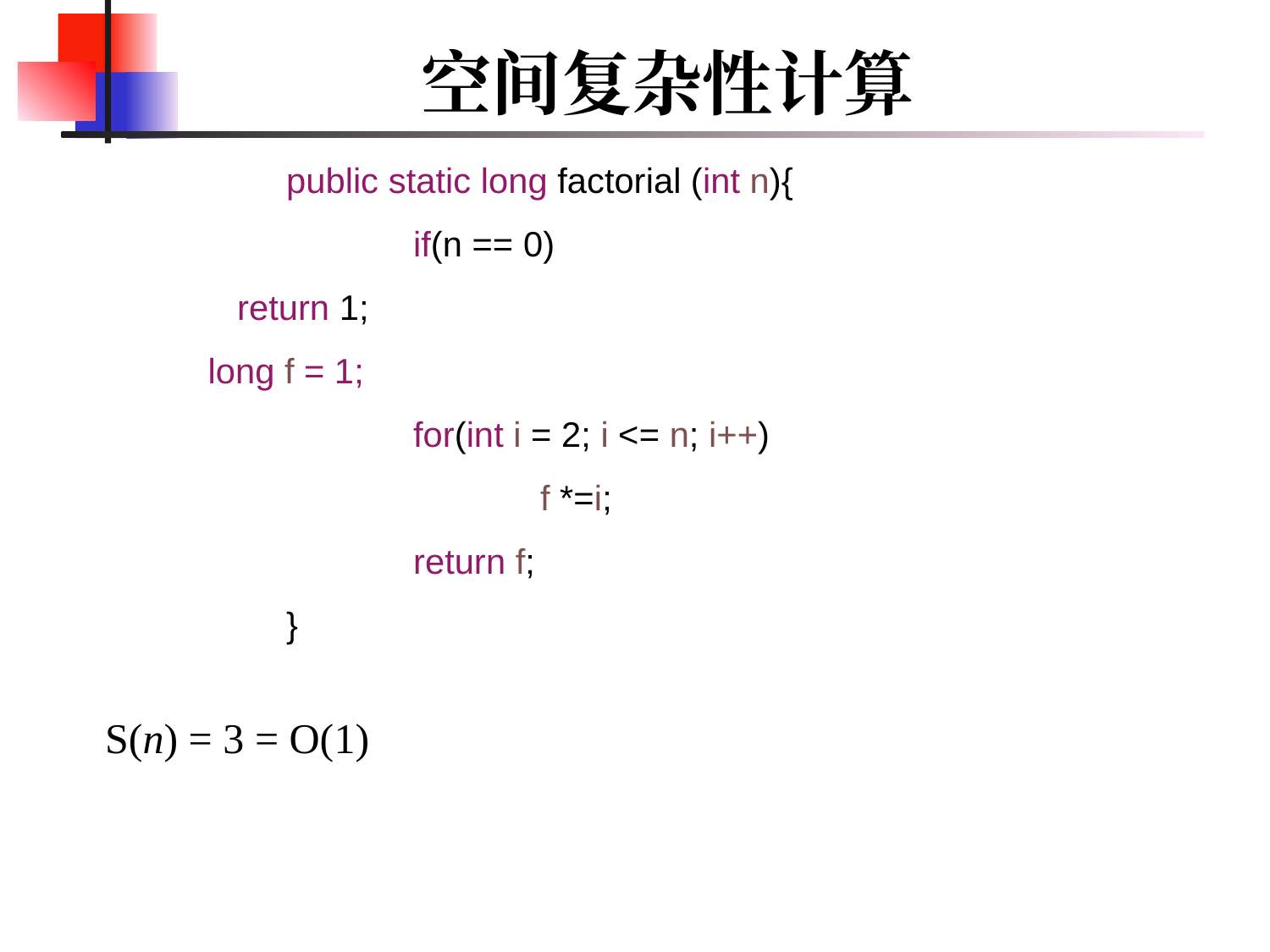

# 空间复杂性计算
	public static long factorial (int n){
		if(n == 0)
        return 1;
     long f = 1;
		for(int i = 2; i <= n; i++)
			f *=i;
		return f;
	}
S(n) = 3 = O(1)